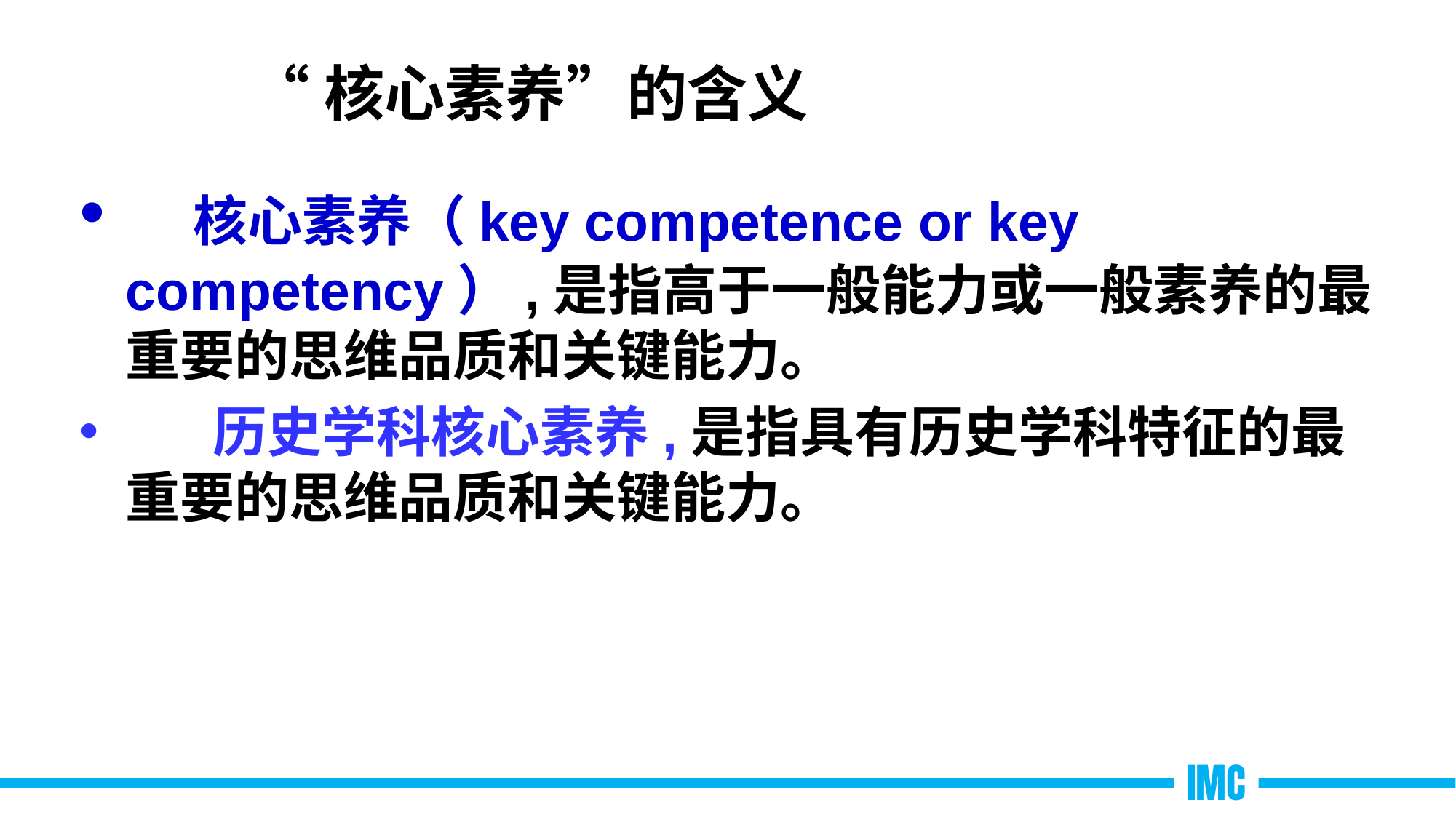

# “核心素养”的含义
   核心素养（key competence or key competency）,是指高于一般能力或一般素养的最重要的思维品质和关键能力。
      历史学科核心素养,是指具有历史学科特征的最重要的思维品质和关键能力。